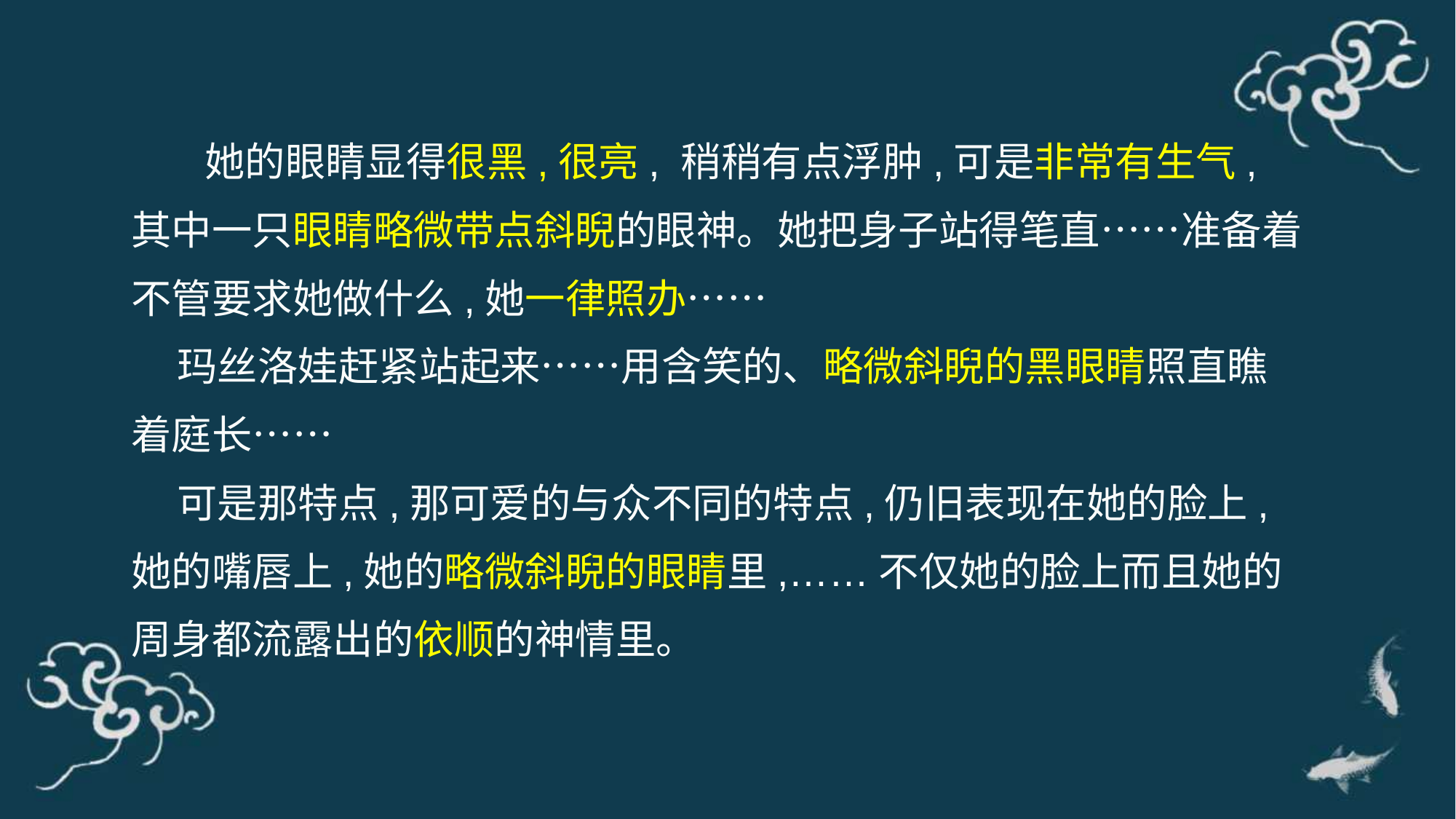

她的眼睛显得很黑,很亮, 稍稍有点浮肿,可是非常有生气,其中一只眼睛略微带点斜睨的眼神。她把身子站得笔直……准备着不管要求她做什么,她一律照办……
    玛丝洛娃赶紧站起来……用含笑的、略微斜睨的黑眼睛照直瞧着庭长……
    可是那特点,那可爱的与众不同的特点,仍旧表现在她的脸上,她的嘴唇上,她的略微斜睨的眼睛里,……不仅她的脸上而且她的周身都流露出的依顺的神情里。